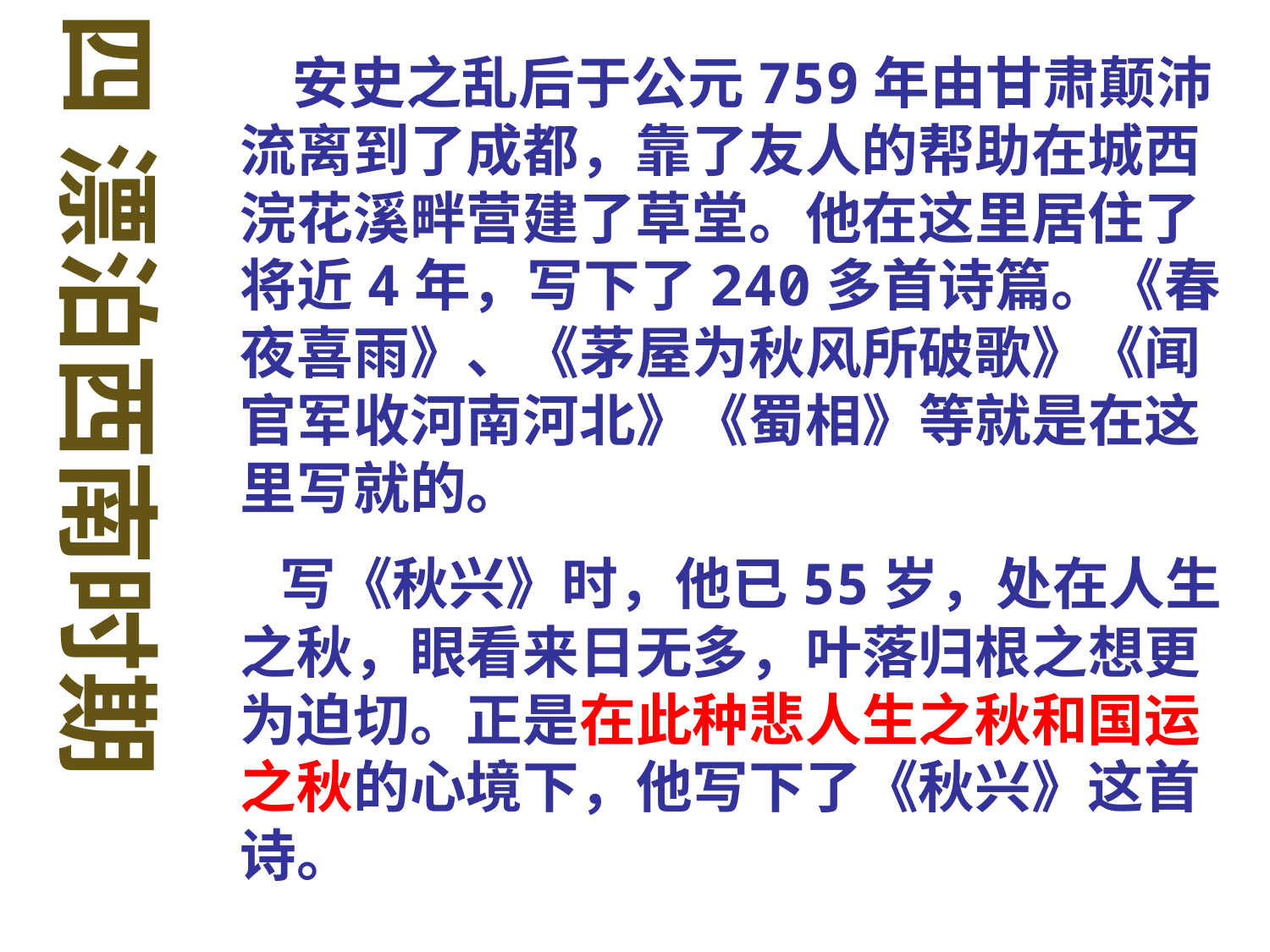

四 漂泊西南时期
   安史之乱后于公元759年由甘肃颠沛流离到了成都，靠了友人的帮助在城西浣花溪畔营建了草堂。他在这里居住了将近4年，写下了240多首诗篇。《春夜喜雨》、《茅屋为秋风所破歌》《闻官军收河南河北》《蜀相》等就是在这里写就的。
  写《秋兴》时，他已55岁，处在人生之秋，眼看来日无多，叶落归根之想更为迫切。正是在此种悲人生之秋和国运之秋的心境下，他写下了《秋兴》这首诗。